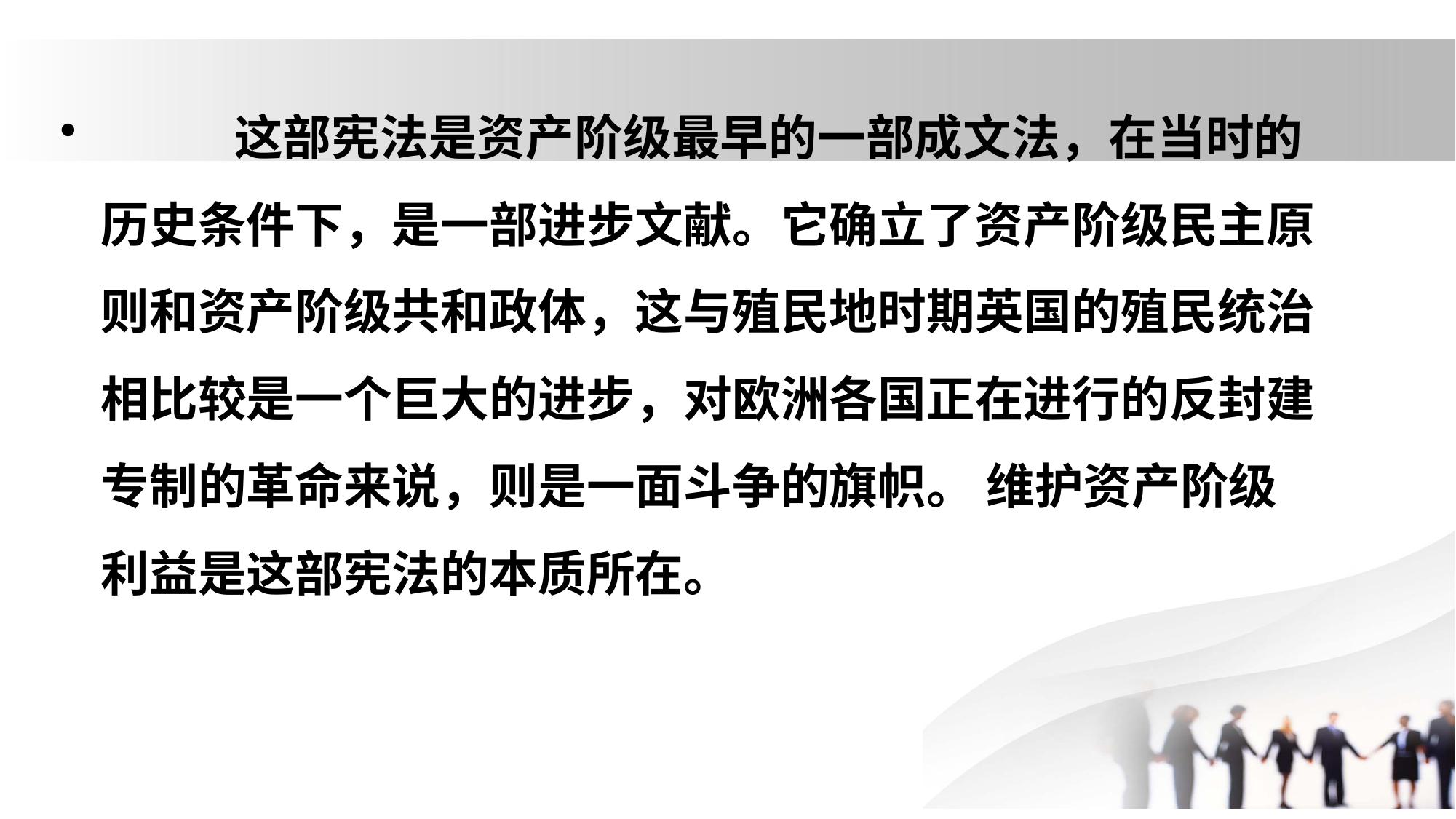

这部宪法是资产阶级最早的一部成文法，在当时的历史条件下，是一部进步文献。它确立了资产阶级民主原则和资产阶级共和政体，这与殖民地时期英国的殖民统治相比较是一个巨大的进步，对欧洲各国正在进行的反封建专制的革命来说，则是一面斗争的旗帜。 维护资产阶级利益是这部宪法的本质所在。